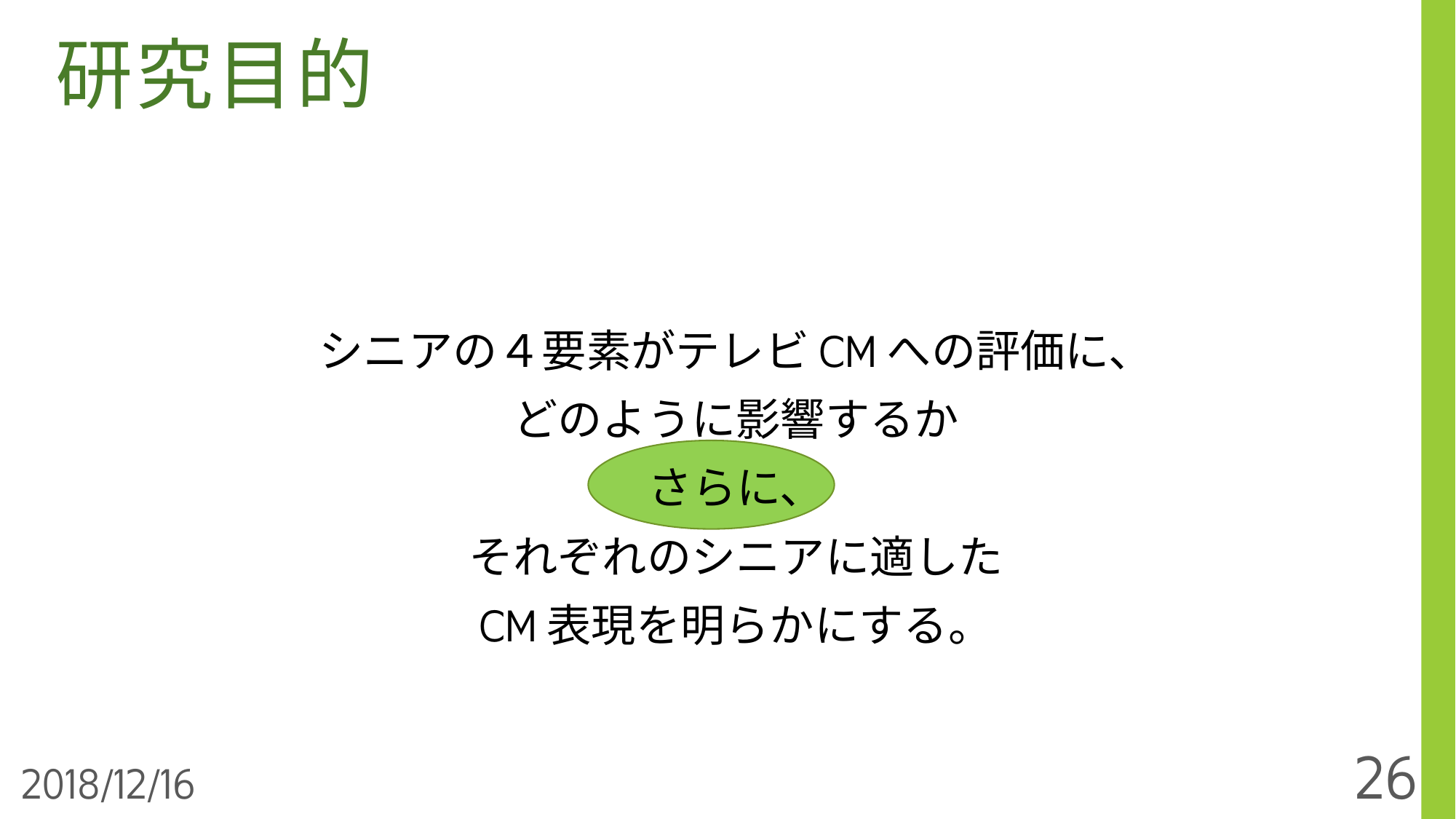

研究目的
シニアの４要素がテレビCMへの評価に、
どのように影響するか
さらに、
それぞれのシニアに適した
CM表現を明らかにする。

26
2018/12/16